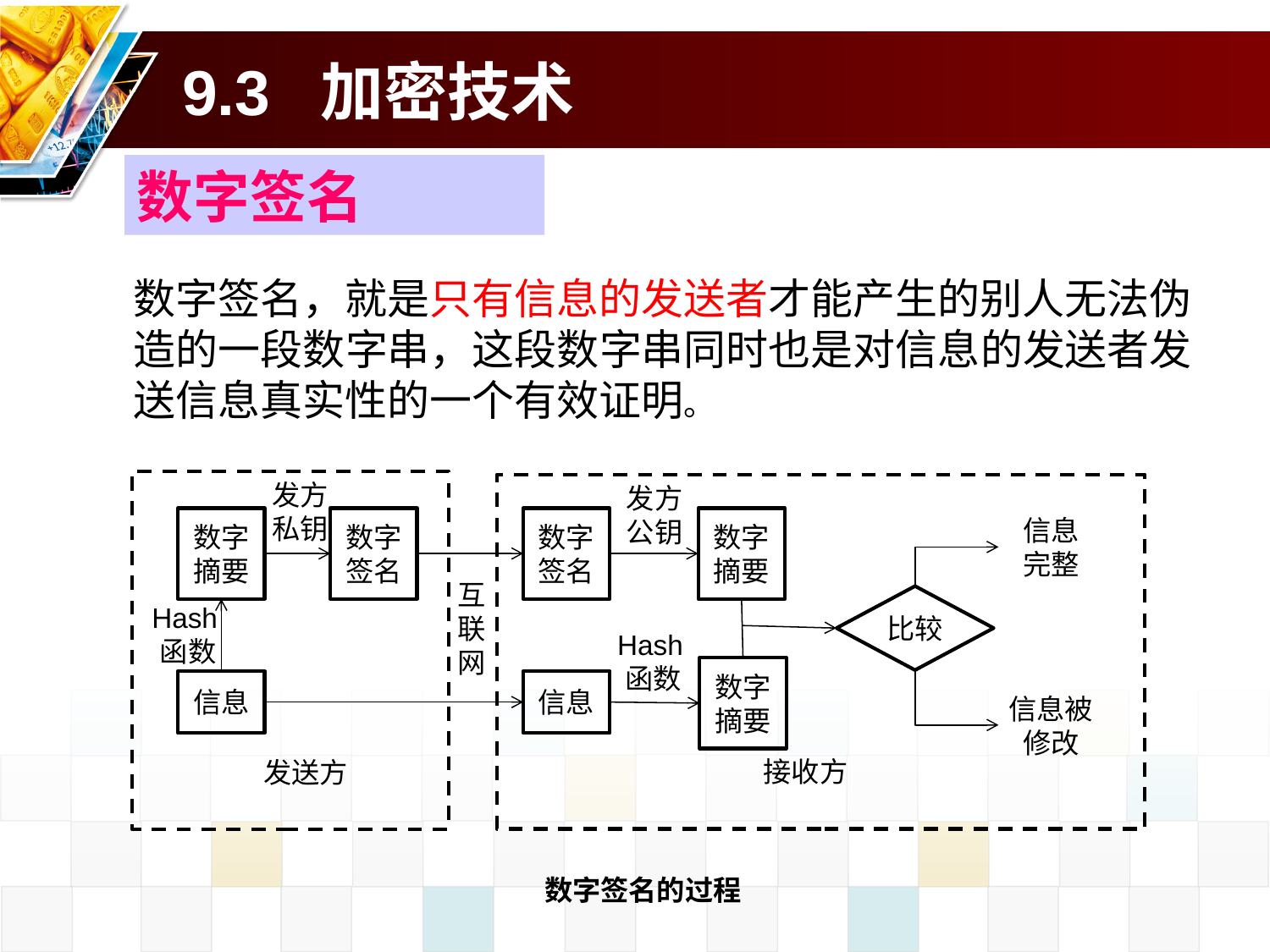

# 9.3  加密技术
数字签名
数字签名，就是只有信息的发送者才能产生的别人无法伪造的一段数字串，这段数字串同时也是对信息的发送者发送信息真实性的一个有效证明。
发方私钥
发方公钥

信息完整
数字摘要
数字签名
数字签名
数字摘要
互联网
比较
Hash函数
Hash函数
数字摘要
信息
信息
信息被修改
接收方
发送方
数字签名的过程